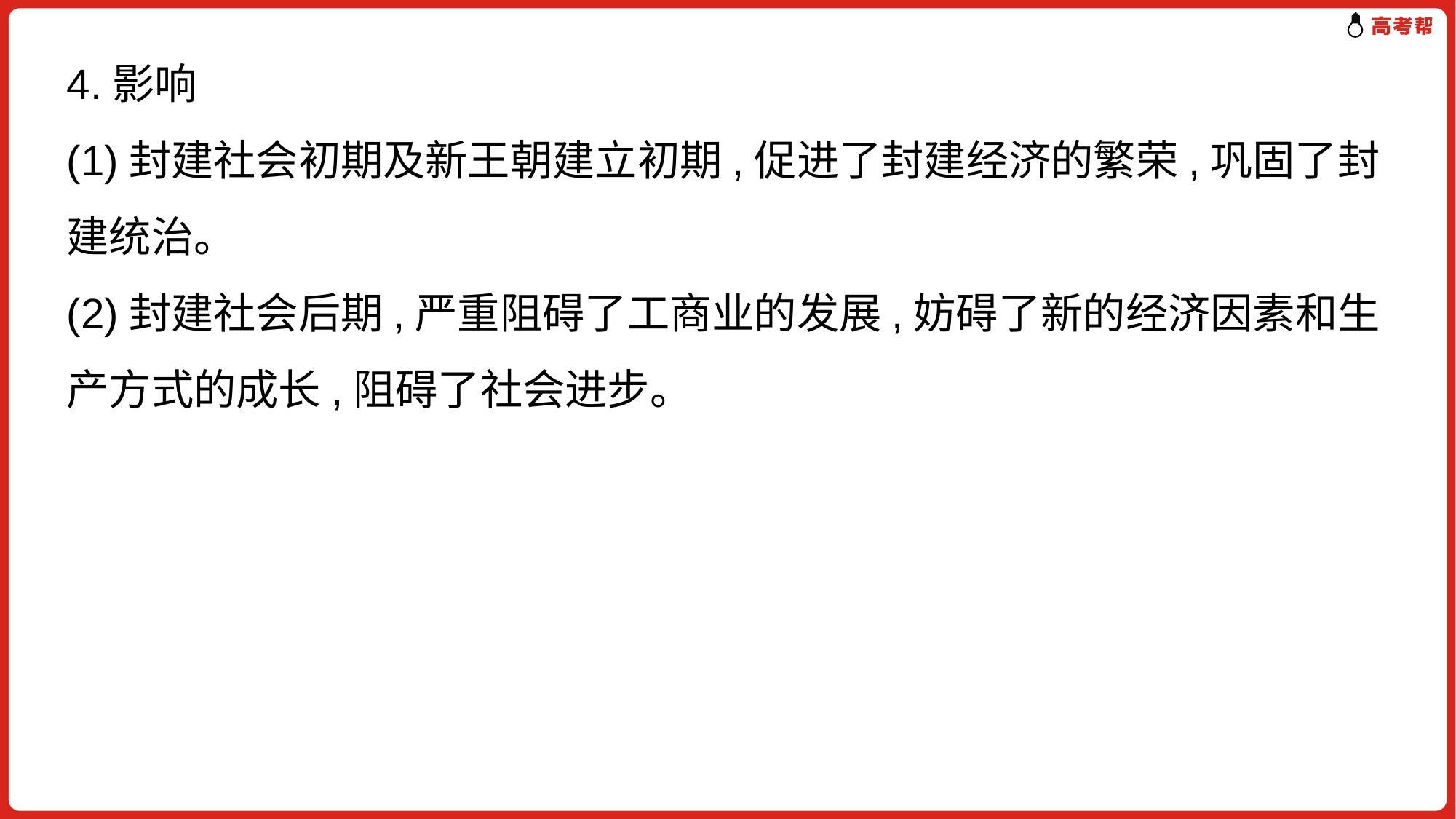

4.影响
(1)封建社会初期及新王朝建立初期,促进了封建经济的繁荣,巩固了封建统治。
(2)封建社会后期,严重阻碍了工商业的发展,妨碍了新的经济因素和生产方式的成长,阻碍了社会进步。